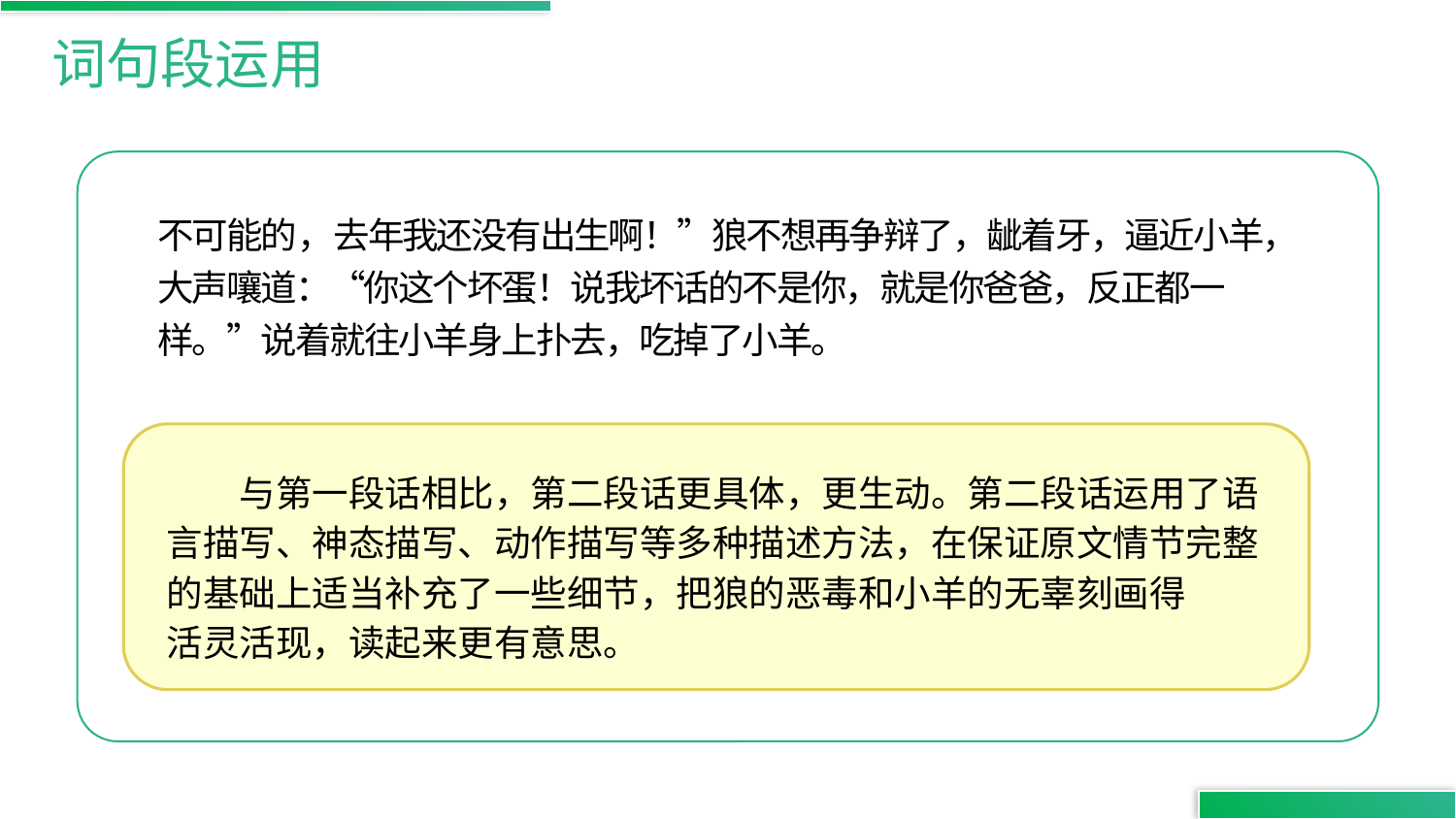

词句段运用
不可能的，去年我还没有出生啊！”狼不想再争辩了，龇着牙，逼近小羊，大声嚷道：“你这个坏蛋！说我坏话的不是你，就是你爸爸，反正都一样。”说着就往小羊身上扑去，吃掉了小羊。

　　与第一段话相比，第二段话更具体，更生动。第二段话运用了语言描写、神态描写、动作描写等多种描述方法，在保证原文情节完整的基础上适当补充了一些细节，把狼的恶毒和小羊的无辜刻画得
活灵活现，读起来更有意思。